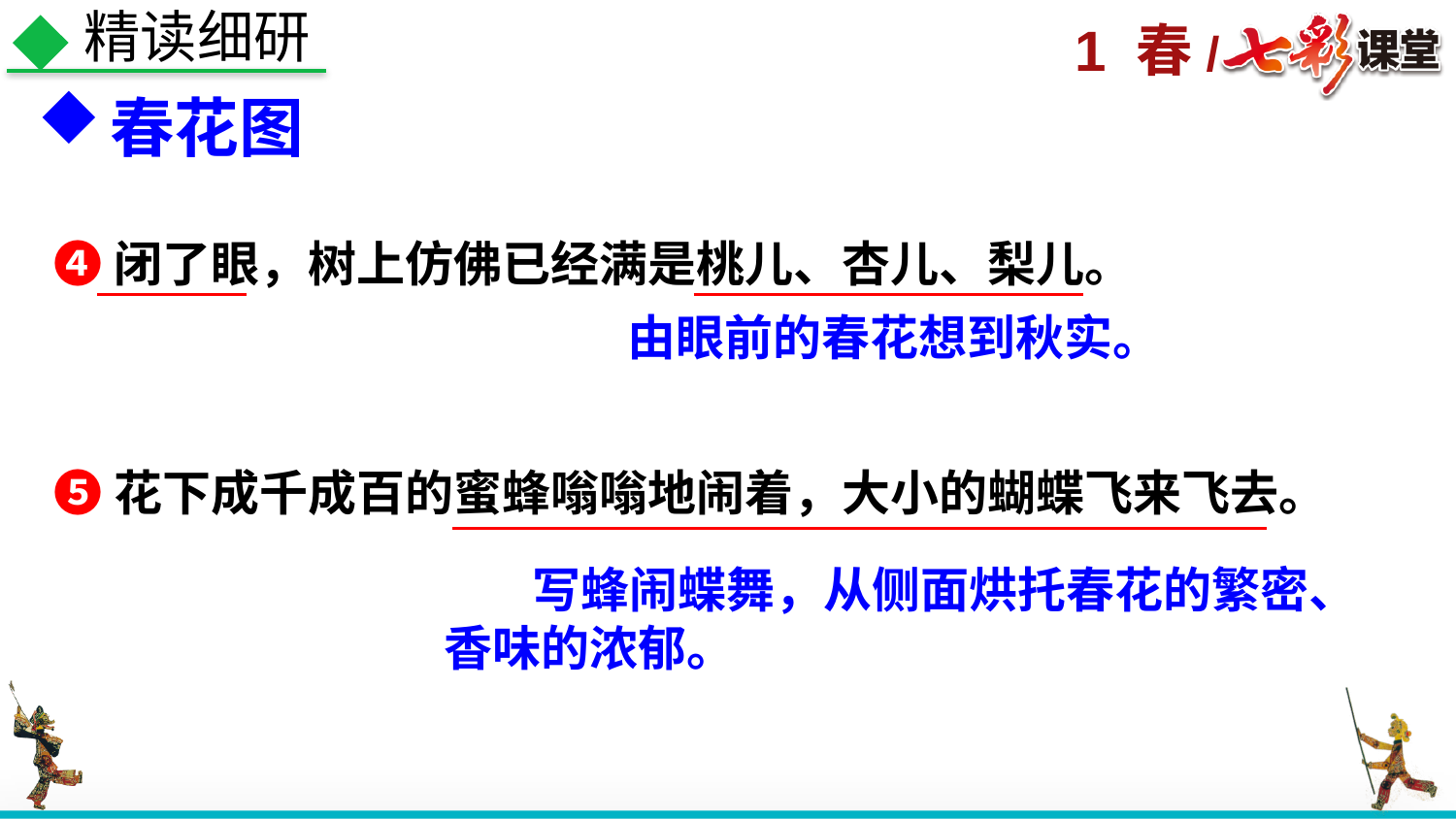

精读细研

春花图
❹闭了眼，树上仿佛已经满是桃儿、杏儿、梨儿。
由眼前的春花想到秋实。
❺花下成千成百的蜜蜂嗡嗡地闹着，大小的蝴蝶飞来飞去。
       写蜂闹蝶舞，从侧面烘托春花的繁密、香味的浓郁。